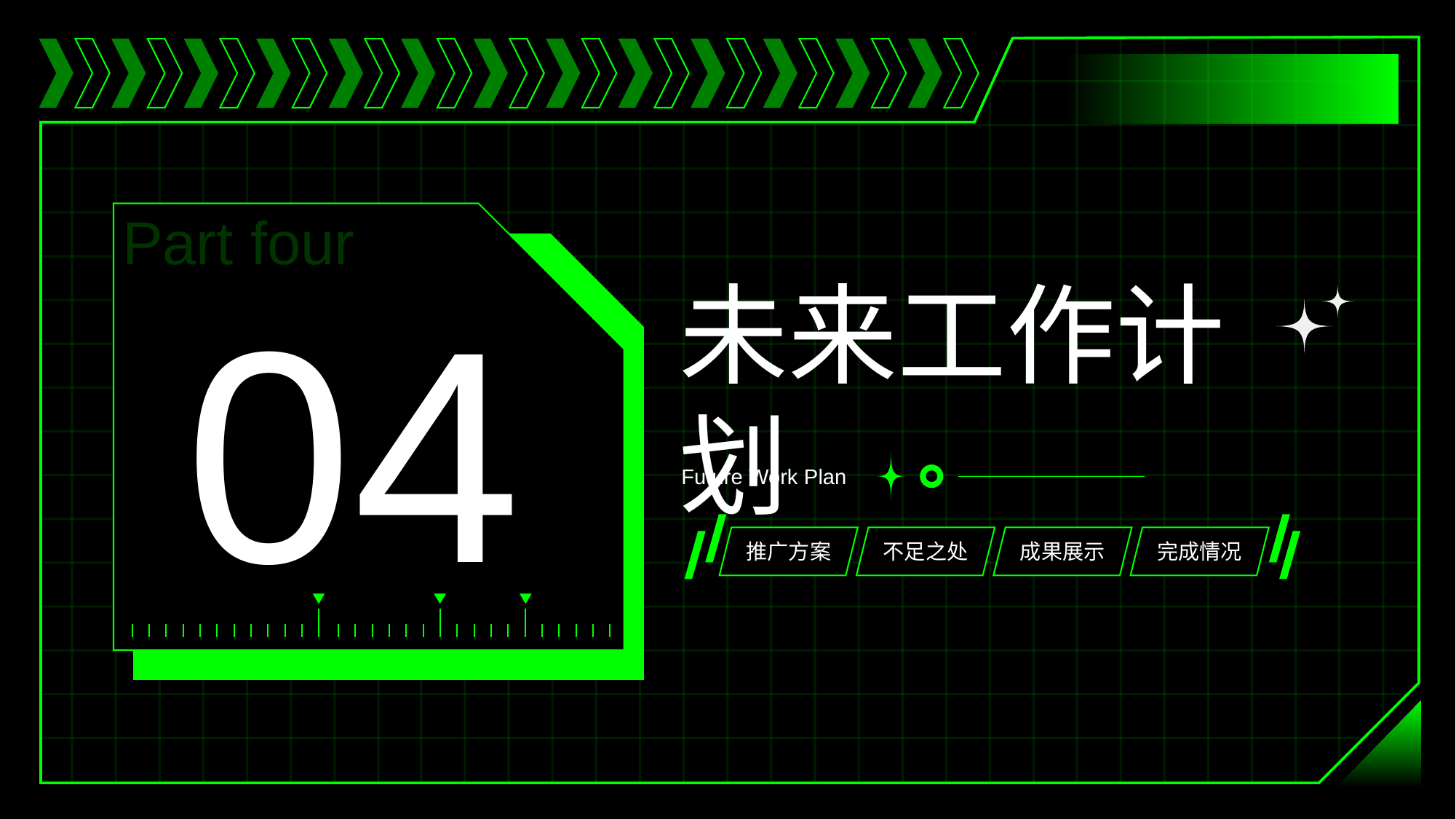

Part four

04

未来工作计划

Future Work Plan

推广方案
不足之处
成果展示
完成情况